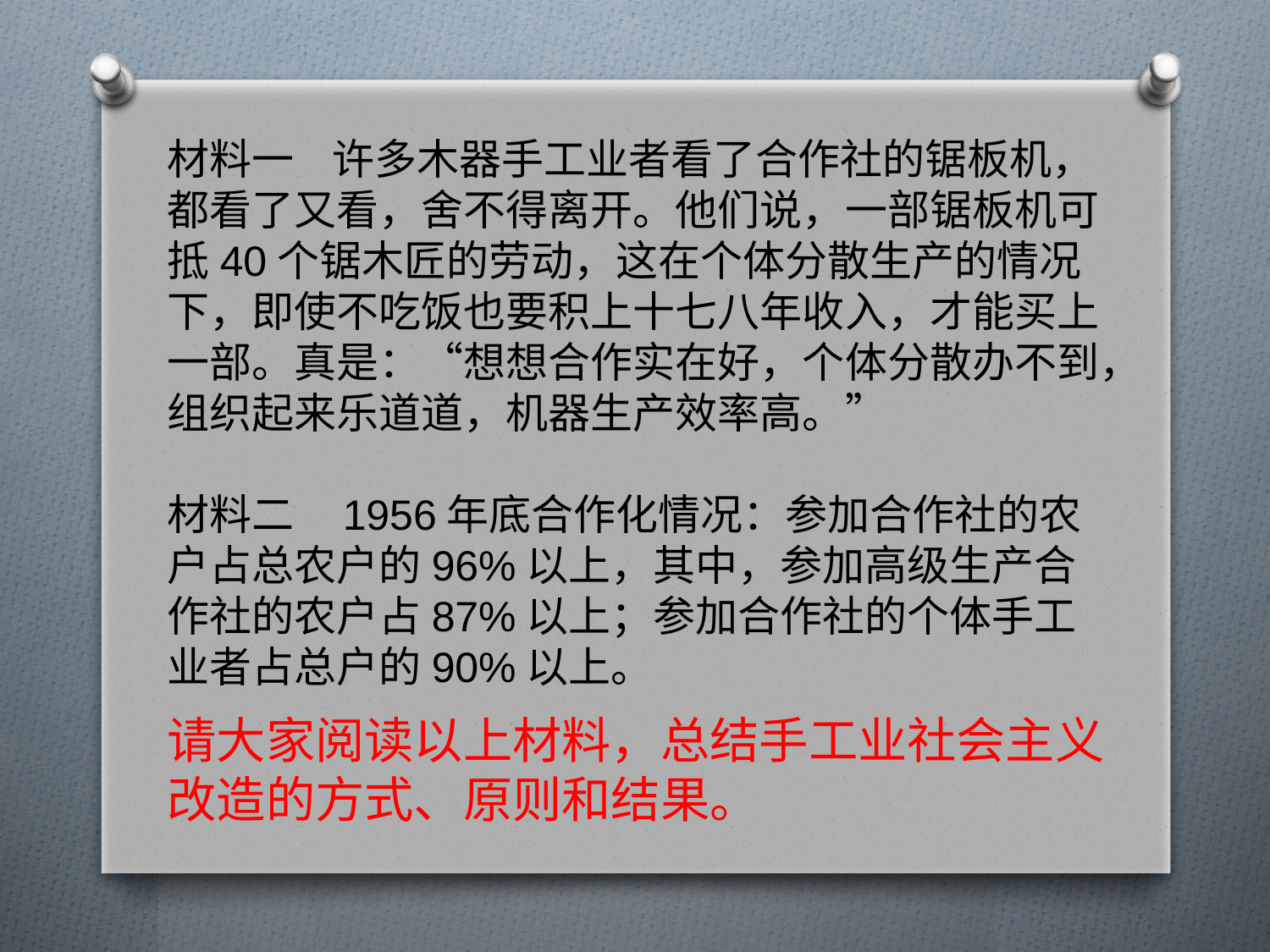

材料一    许多木器手工业者看了合作社的锯板机，都看了又看，舍不得离开。他们说，一部锯板机可抵40个锯木匠的劳动，这在个体分散生产的情况下，即使不吃饭也要积上十七八年收入，才能买上一部。真是：“想想合作实在好，个体分散办不到，组织起来乐道道，机器生产效率高。”

材料二    1956年底合作化情况：参加合作社的农户占总农户的96%以上，其中，参加高级生产合作社的农户占87%以上；参加合作社的个体手工业者占总户的90%以上。
请大家阅读以上材料，总结手工业社会主义改造的方式、原则和结果。